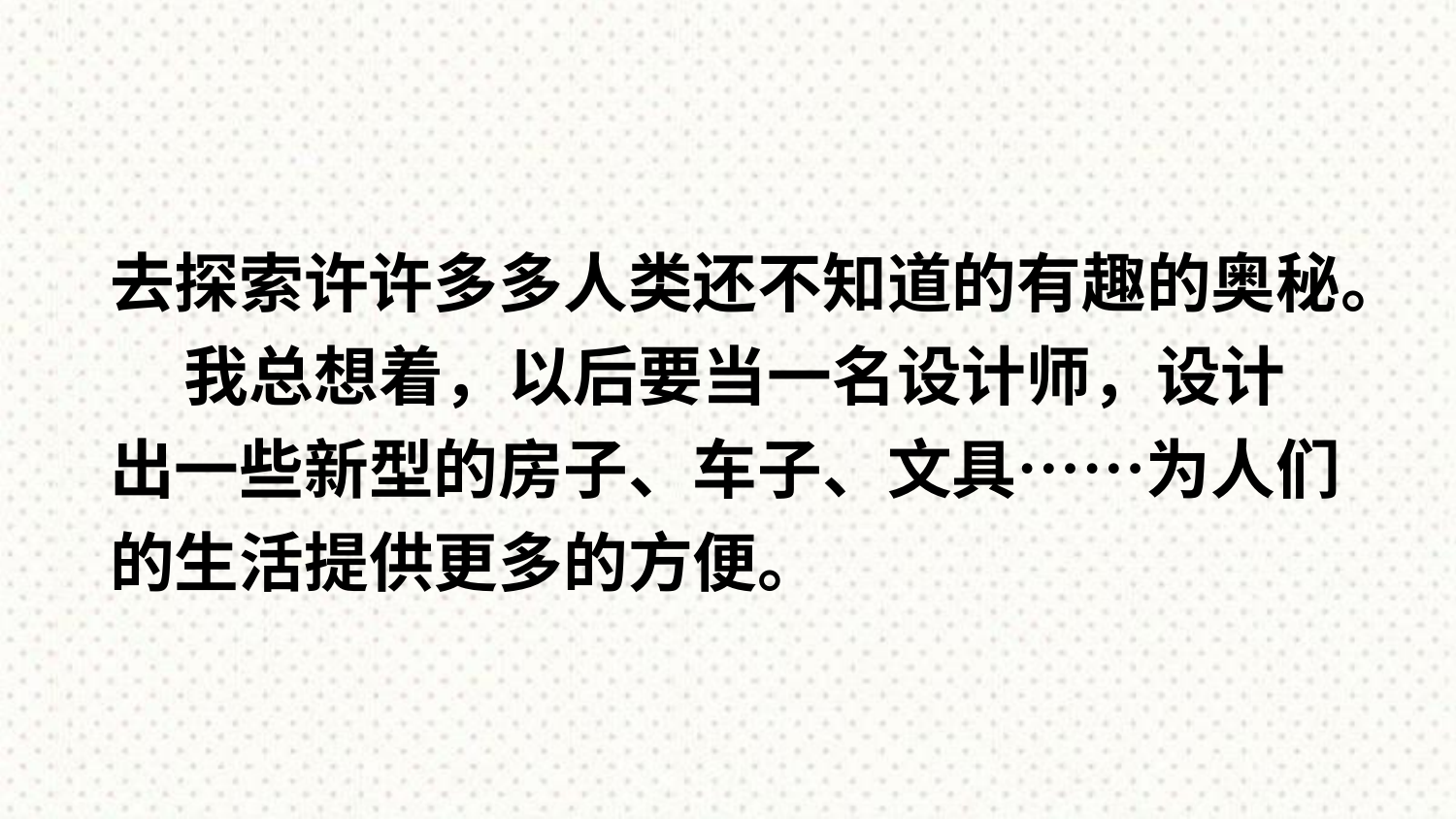

去探索许许多多人类还不知道的有趣的奥秘。
    我总想着，以后要当一名设计师，设计出一些新型的房子、车子、文具……为人们的生活提供更多的方便。